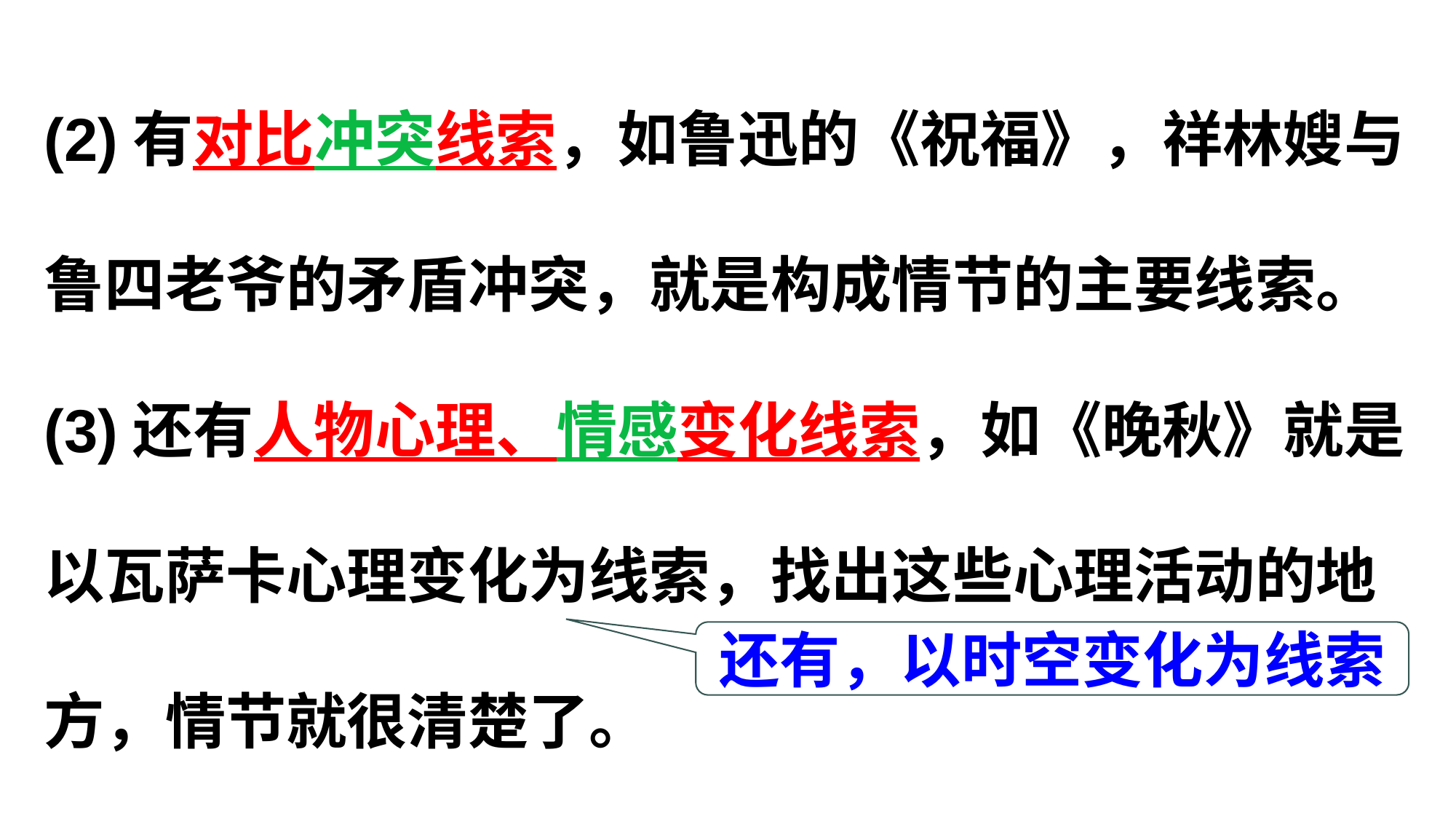

(2)有对比冲突线索，如鲁迅的《祝福》，祥林嫂与鲁四老爷的矛盾冲突，就是构成情节的主要线索。
(3)还有人物心理、情感变化线索，如《晚秋》就是以瓦萨卡心理变化为线索，找出这些心理活动的地方，情节就很清楚了。
还有，以时空变化为线索